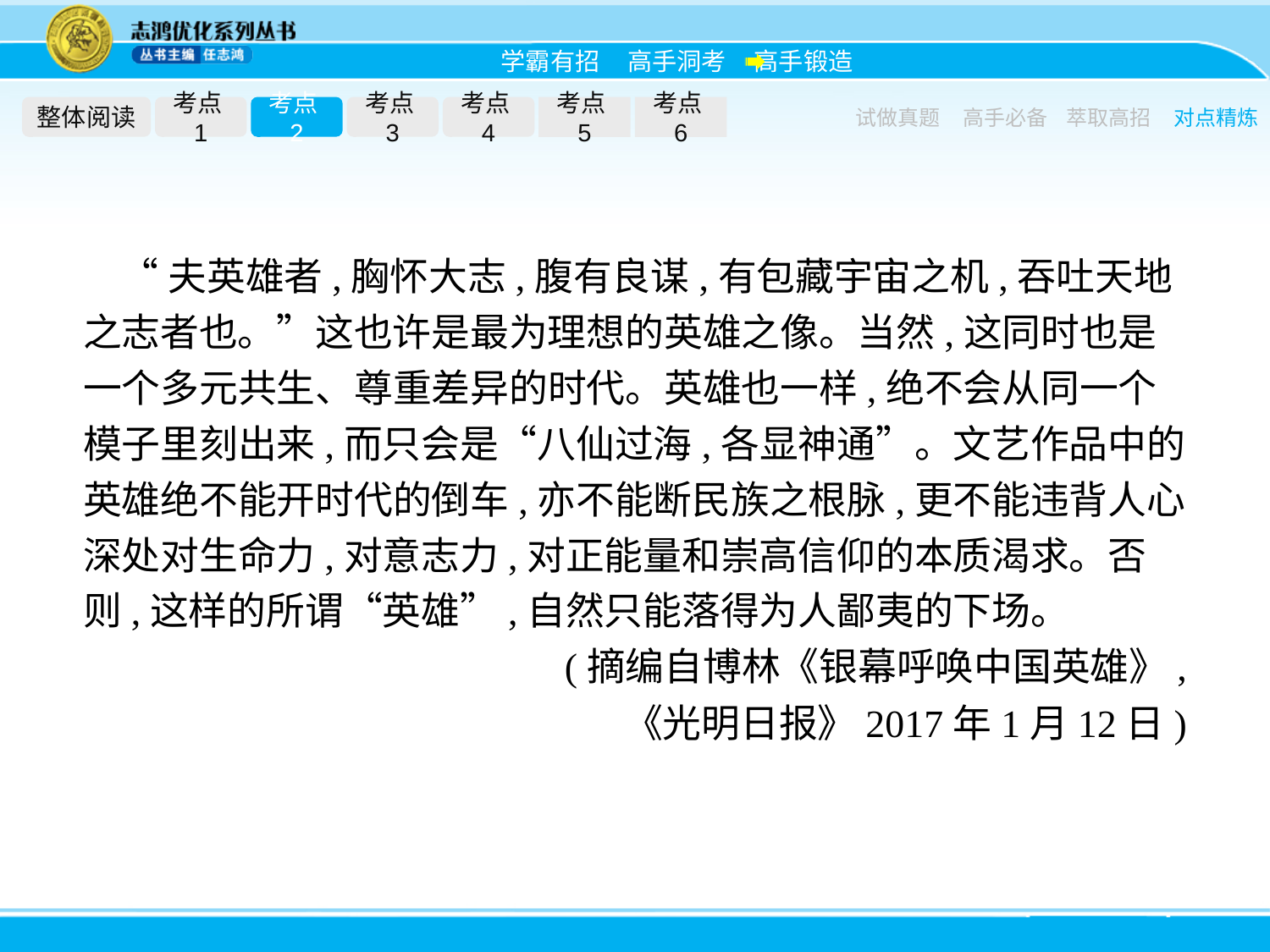

整体阅读
考点1
考点2
考点3
考点4
考点5
考点6
试做真题
高手必备
萃取高招
对点精炼
“夫英雄者,胸怀大志,腹有良谋,有包藏宇宙之机,吞吐天地之志者也。”这也许是最为理想的英雄之像。当然,这同时也是一个多元共生、尊重差异的时代。英雄也一样,绝不会从同一个模子里刻出来,而只会是“八仙过海,各显神通”。文艺作品中的英雄绝不能开时代的倒车,亦不能断民族之根脉,更不能违背人心深处对生命力,对意志力,对正能量和崇高信仰的本质渴求。否则,这样的所谓“英雄”,自然只能落得为人鄙夷的下场。
(摘编自博林《银幕呼唤中国英雄》,
《光明日报》2017年1月12日)